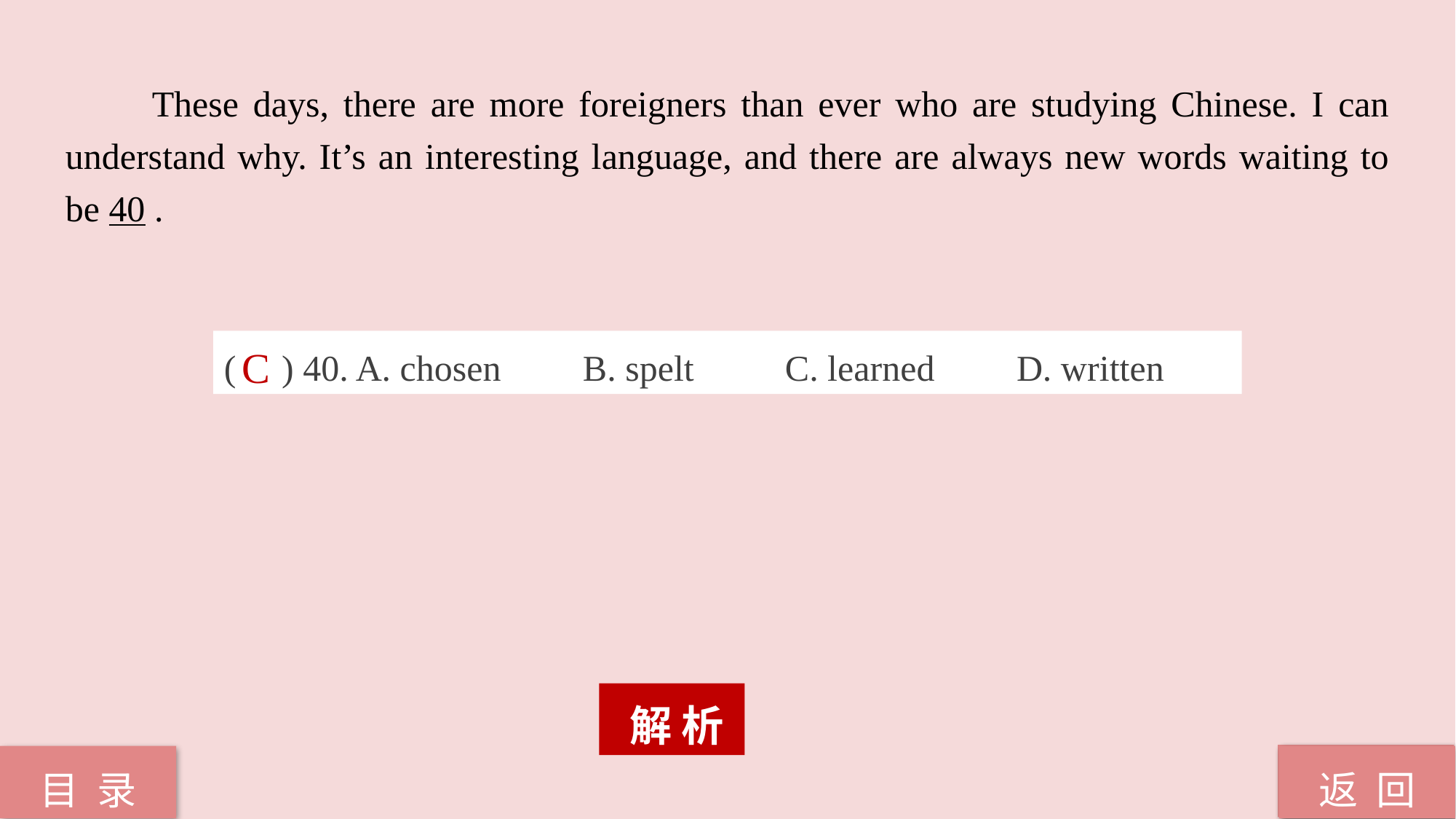

These days, there are more foreigners than ever who are studying Chinese. I can understand why. It’s an interesting language, and there are always new words waiting to be 40 .
(     ) 40. A. chosen         B. spelt          C. learned         D. written
C
 解 析
返  回